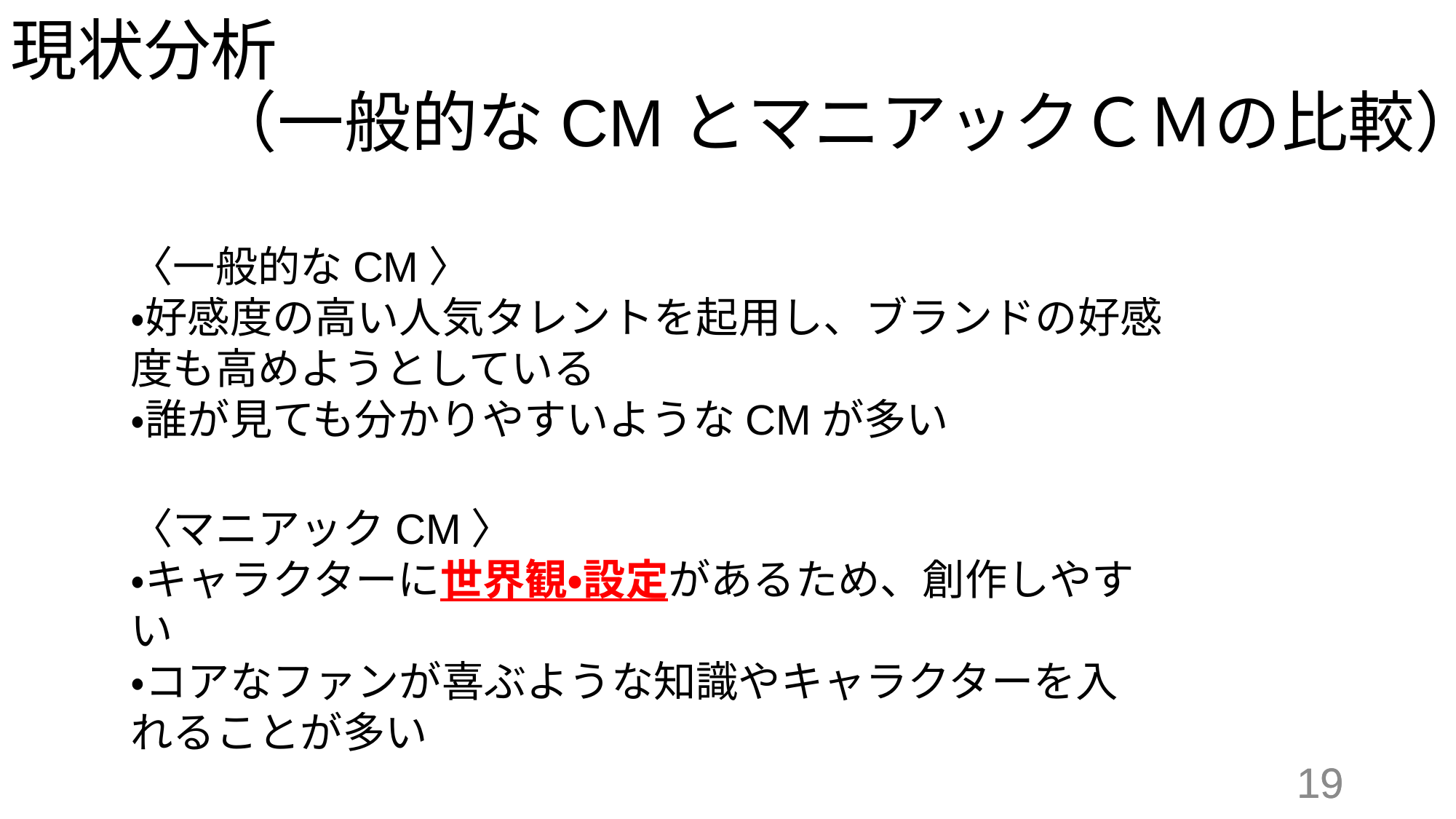

現状分析
　　　（一般的なCMとマニアックＣＭの比較）
〈一般的なCM〉
・好感度の高い人気タレントを起用し、ブランドの好感度も高めようとしている
・誰が見ても分かりやすいようなCMが多い
〈マニアックCM〉
・キャラクターに世界観・設定があるため、創作しやすい
・コアなファンが喜ぶような知識やキャラクターを入れることが多い

19
19